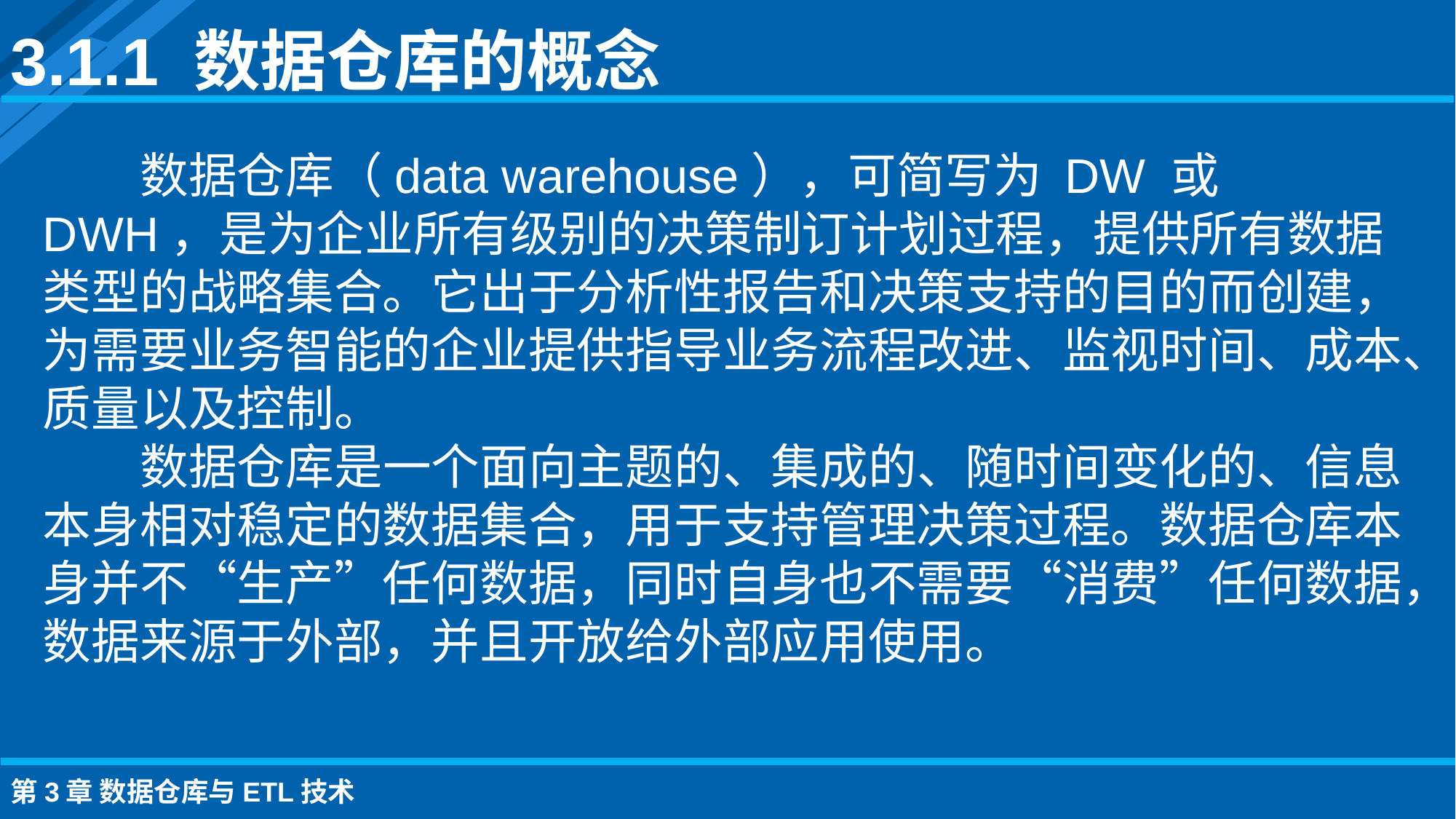

3.1.1 数据仓库的概念

数据仓库（data warehouse），可简写为 DW 或 DWH，是为企业所有级别的决策制订计划过程，提供所有数据类型的战略集合。它出于分析性报告和决策支持的目的而创建，为需要业务智能的企业提供指导业务流程改进、监视时间、成本、质量以及控制。
数据仓库是一个面向主题的、集成的、随时间变化的、信息本身相对稳定的数据集合，用于支持管理决策过程。数据仓库本身并不“生产”任何数据，同时自身也不需要“消费”任何数据，数据来源于外部，并且开放给外部应用使用。
第3章 数据仓库与ETL技术